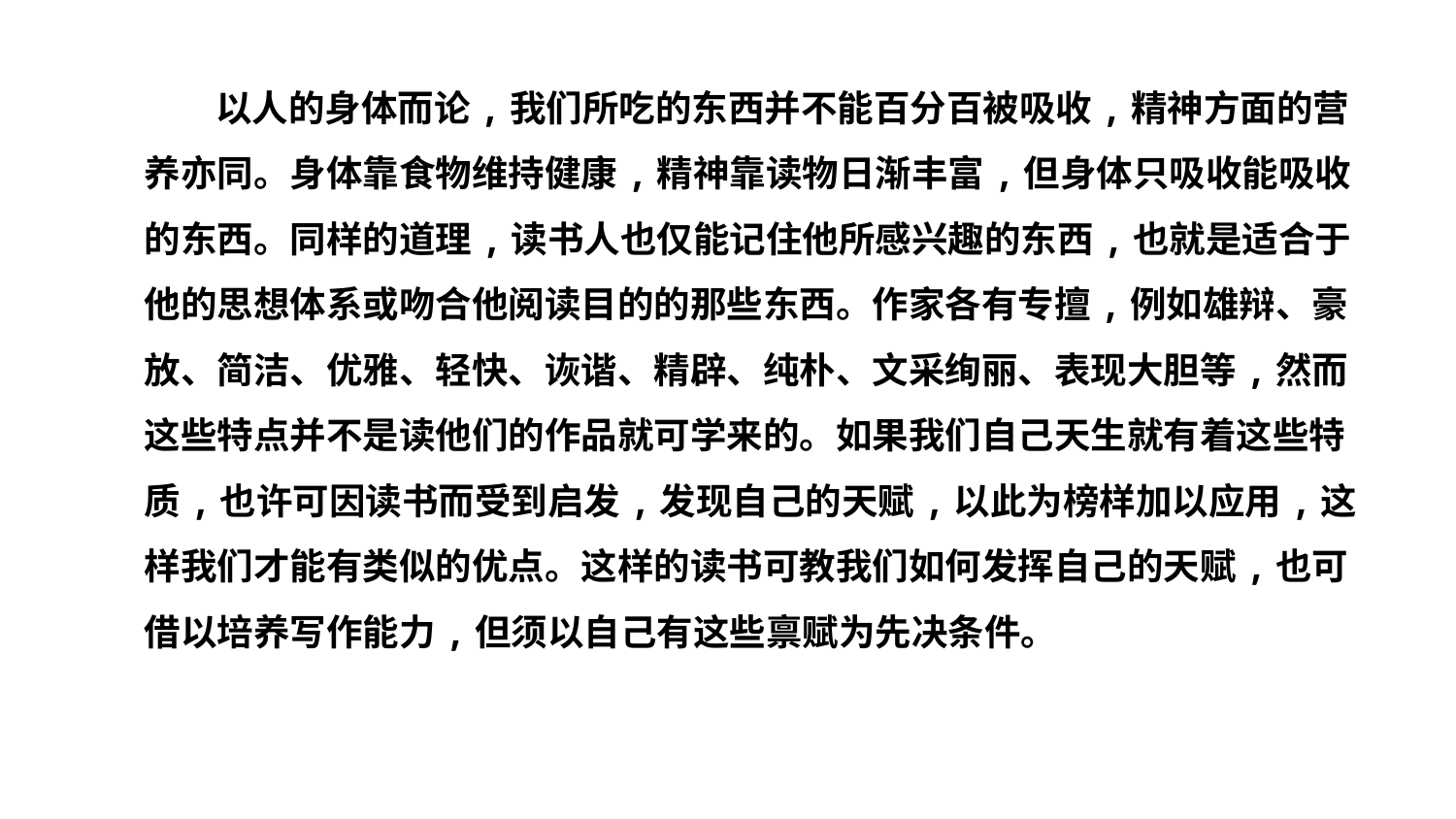

以人的身体而论,我们所吃的东西并不能百分百被吸收,精神方面的营养亦同。身体靠食物维持健康,精神靠读物日渐丰富,但身体只吸收能吸收的东西。同样的道理,读书人也仅能记住他所感兴趣的东西,也就是适合于他的思想体系或吻合他阅读目的的那些东西。作家各有专擅,例如雄辩、豪放、简洁、优雅、轻快、诙谐、精辟、纯朴、文采绚丽、表现大胆等,然而这些特点并不是读他们的作品就可学来的。如果我们自己天生就有着这些特质,也许可因读书而受到启发,发现自己的天赋,以此为榜样加以应用,这样我们才能有类似的优点。这样的读书可教我们如何发挥自己的天赋,也可借以培养写作能力,但须以自己有这些禀赋为先决条件。